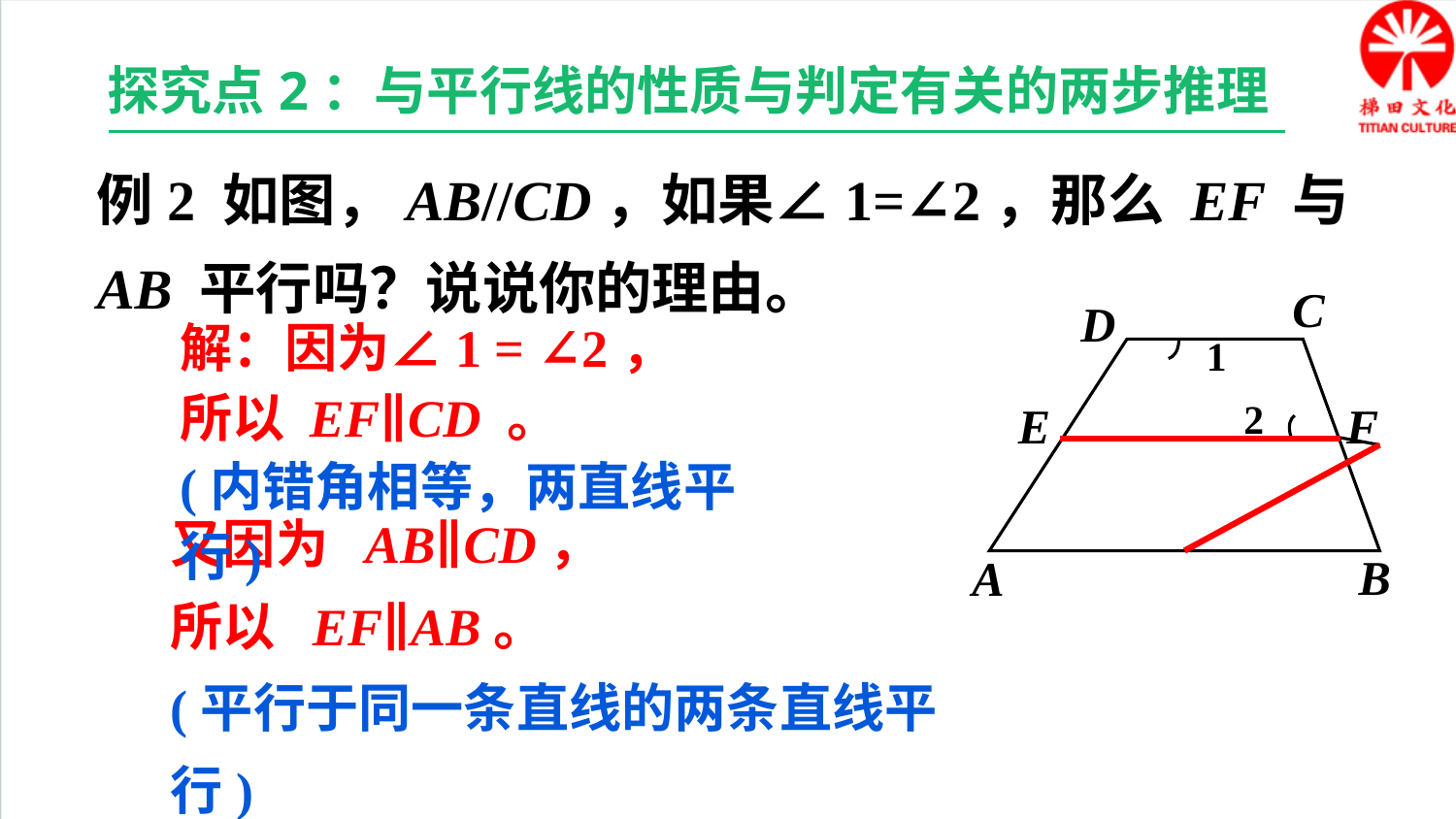

探究点2：与平行线的性质与判定有关的两步推理
例2 如图，AB//CD，如果∠1=∠2，那么 EF 与 AB 平行吗？说说你的理由。
C
D

1

2
E
F

B
A
解：因为∠1 = ∠2，
所以 EF∥CD 。
(内错角相等，两直线平行)
又因为  AB∥CD，
所以  EF∥AB。
(平行于同一条直线的两条直线平行)